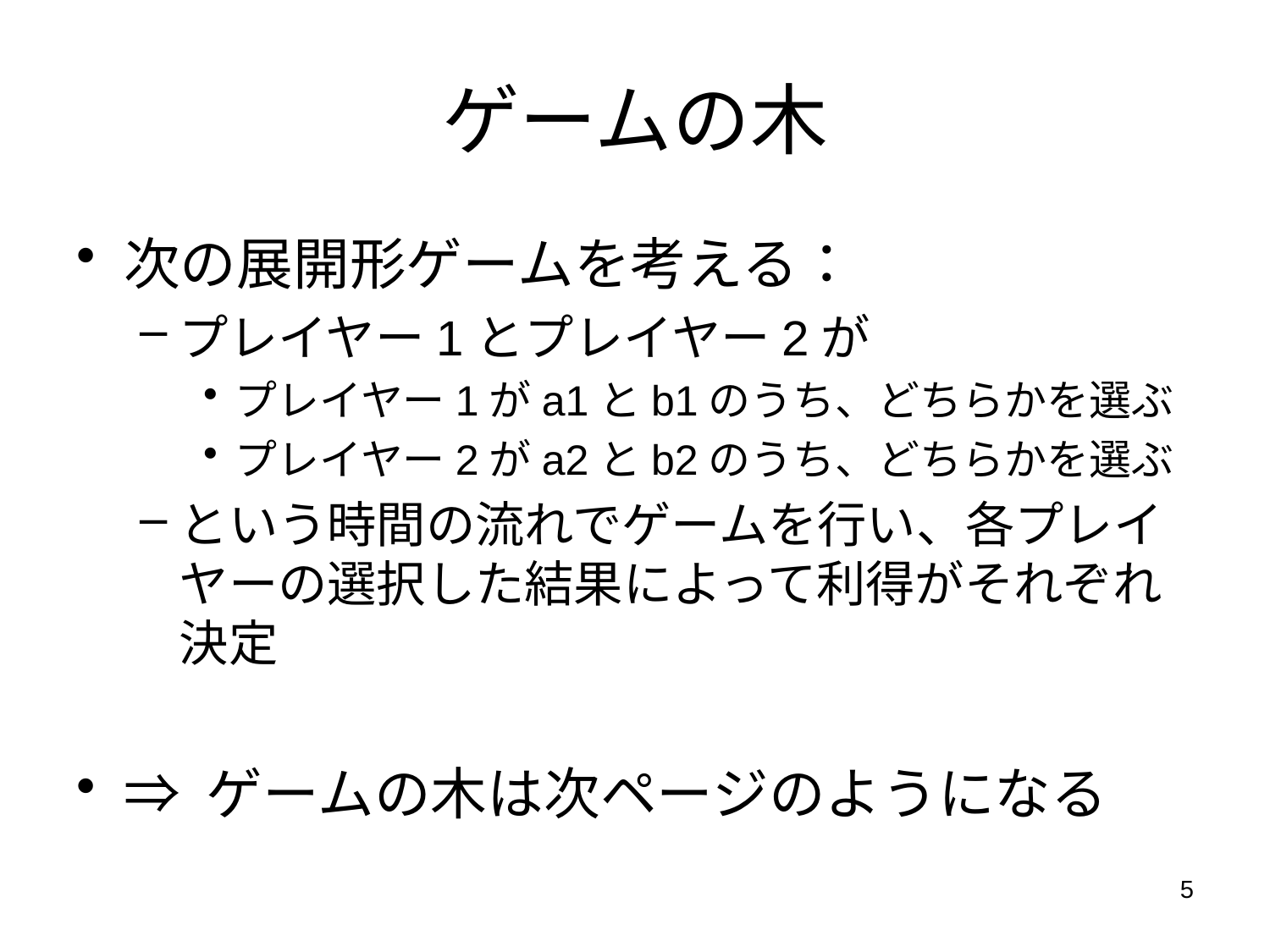

ゲームの木
次の展開形ゲームを考える：
プレイヤー1とプレイヤー2が
プレイヤー1がa1とb1のうち、どちらかを選ぶ
プレイヤー2がa2とb2のうち、どちらかを選ぶ
という時間の流れでゲームを行い、各プレイヤーの選択した結果によって利得がそれぞれ決定

⇒ ゲームの木は次ページのようになる
5